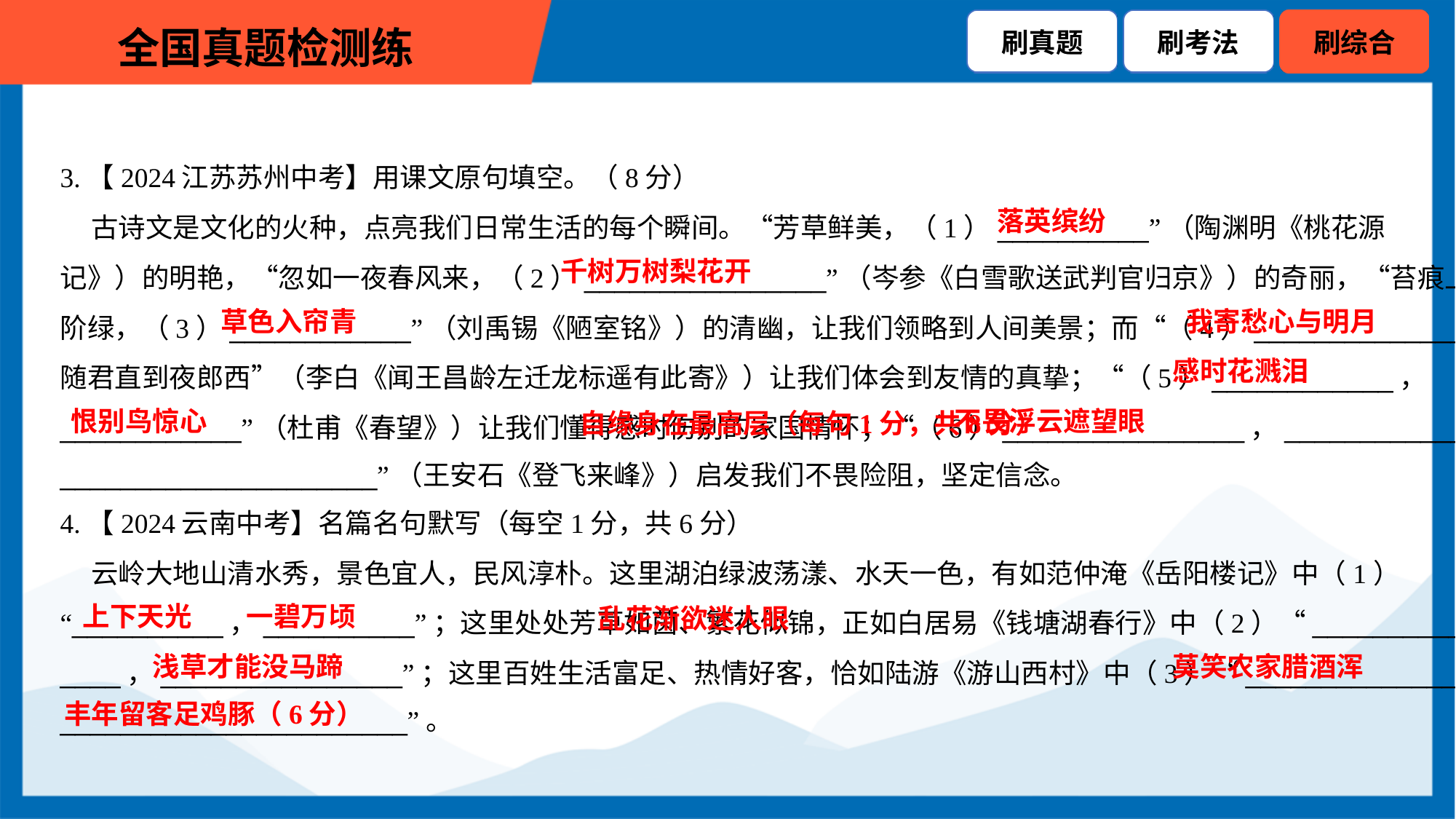

3.【2024江苏苏州中考】用课文原句填空。（8分）
    古诗文是文化的火种，点亮我们日常生活的每个瞬间。“芳草鲜美，（1）__________”（陶渊明《桃花源
记》）的明艳，“忽如一夜春风来，（2）________________”（岑参《白雪歌送武判官归京》）的奇丽，“苔痕上
阶绿，（3）____________”（刘禹锡《陋室铭》）的清幽，让我们领略到人间美景；而“（4）________________,
随君直到夜郎西”（李白《闻王昌龄左迁龙标遥有此寄》）让我们体会到友情的真挚；“（5）____________，
____________”（杜甫《春望》）让我们懂得感时伤别的家国情怀；“（6）________________，_______________
_____________________”（王安石《登飞来峰》）启发我们不畏险阻，坚定信念。
落英缤纷
千树万树梨花开
草色入帘青
我寄愁心与明月
感时花溅泪
                                                                                   自缘身在最高层（每句1分，共8分）
恨别鸟惊心
不畏浮云遮望眼
4.【2024云南中考】名篇名句默写（每空1分，共6分）
    云岭大地山清水秀，景色宜人，民风淳朴。这里湖泊绿波荡漾、水天一色，有如范仲淹《岳阳楼记》中（1）
“__________，__________”；这里处处芳草如茵、繁花似锦，正如白居易《钱塘湖春行》中（2）“____________
____，________________”；这里百姓生活富足、热情好客，恰如陆游《游山西村》中（3）“________________，
_______________________”。
                                                                                      乱花渐欲迷人眼
上下天光
一碧万顷
浅草才能没马蹄
莫笑农家腊酒浑
丰年留客足鸡豚（6分）